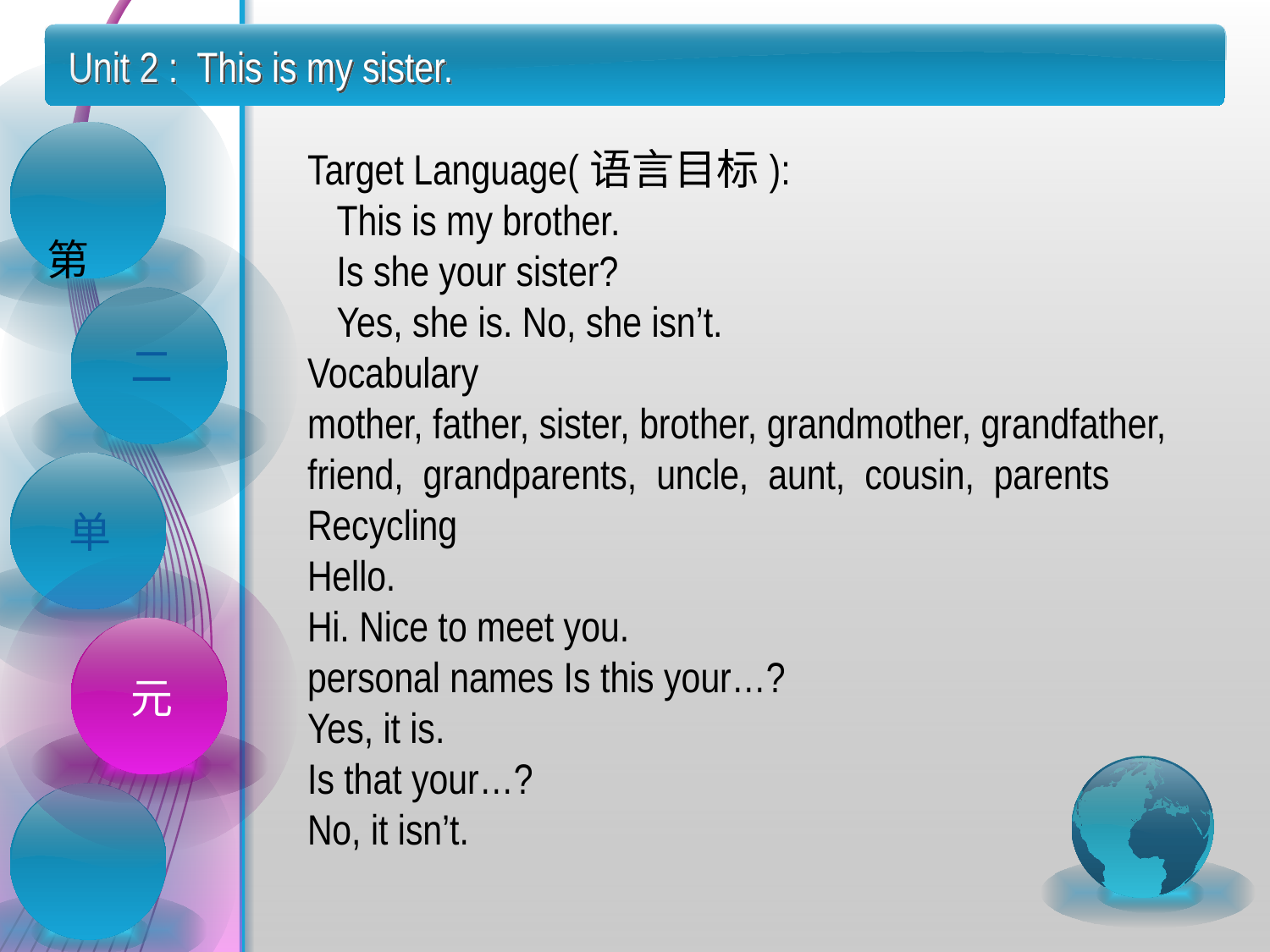

Unit 2 :  This is my sister.

Target Language(语言目标):
   This is my brother.
   Is she your sister?
   Yes, she is. No, she isn’t.
Vocabulary
mother, father, sister, brother, grandmother, grandfather, friend,  grandparents,  uncle,  aunt,  cousin,  parents
Recycling
Hello.
Hi. Nice to meet you.
personal names Is this your…?
Yes, it is.
Is that your…?
No, it isn’t.
   第

二

单

元